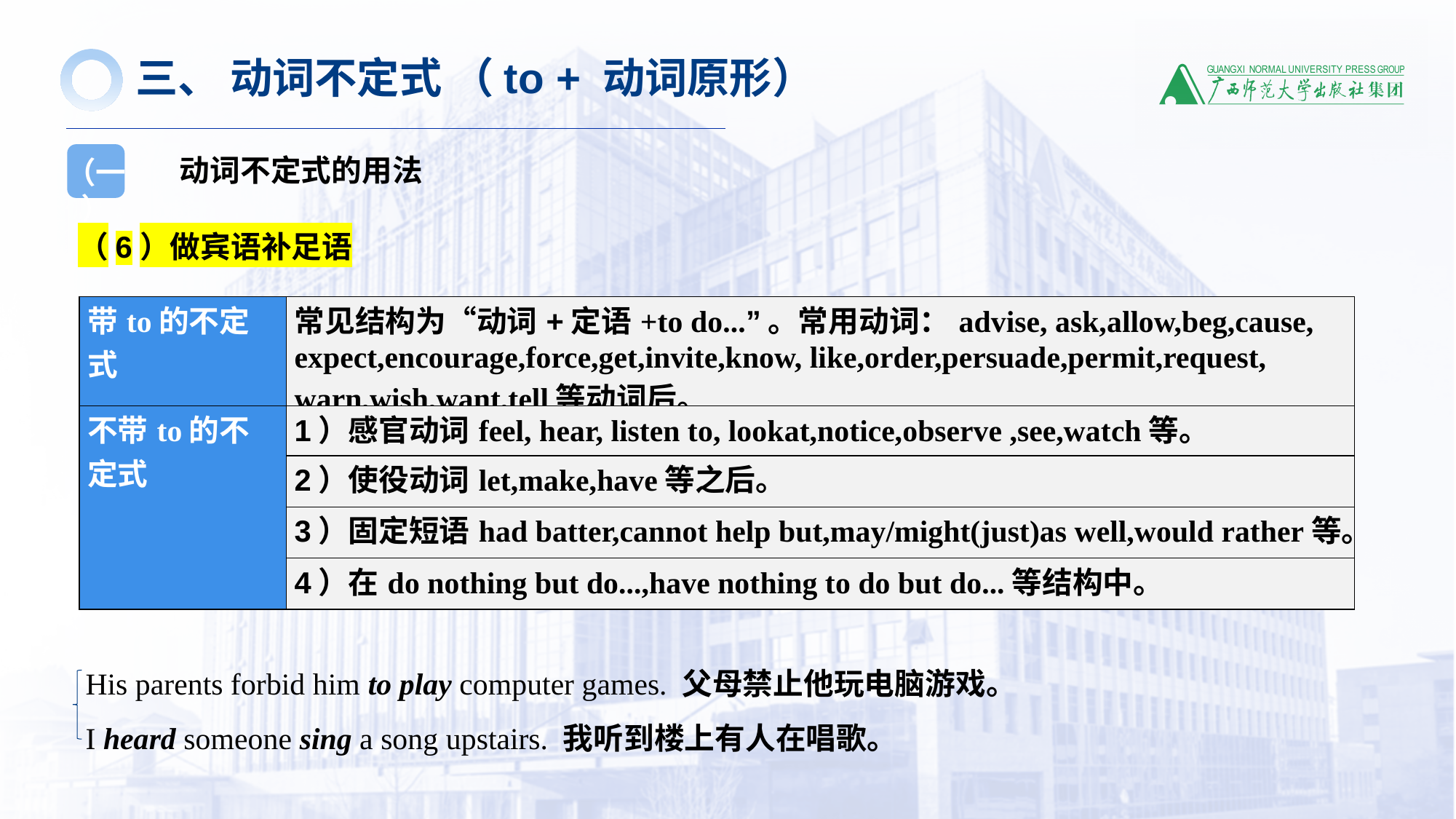

三、 动词不定式 （to + 动词原形）

动词不定式的用法
（一）
（6）做宾语补足语

 His parents forbid him to play computer games. 父母禁止他玩电脑游戏。
 I heard someone sing a song upstairs. 我听到楼上有人在唱歌。

| 带to的不定式 | 常见结构为“动词+定语+to do...”。常用动词：advise, ask,allow,beg,cause, expect,encourage,force,get,invite,know, like,order,persuade,permit,request, warn,wish,want,tell等动词后。 |
| --- | --- |
| 不带to的不定式 | 1）感官动词feel, hear, listen to, lookat,notice,observe ,see,watch等。 |
|  | 2）使役动词let,make,have等之后。 |
|  | 3）固定短语had batter,cannot help but,may/might(just)as well,would rather等。 |
|  | 4）在do nothing but do...,have nothing to do but do...等结构中。 |